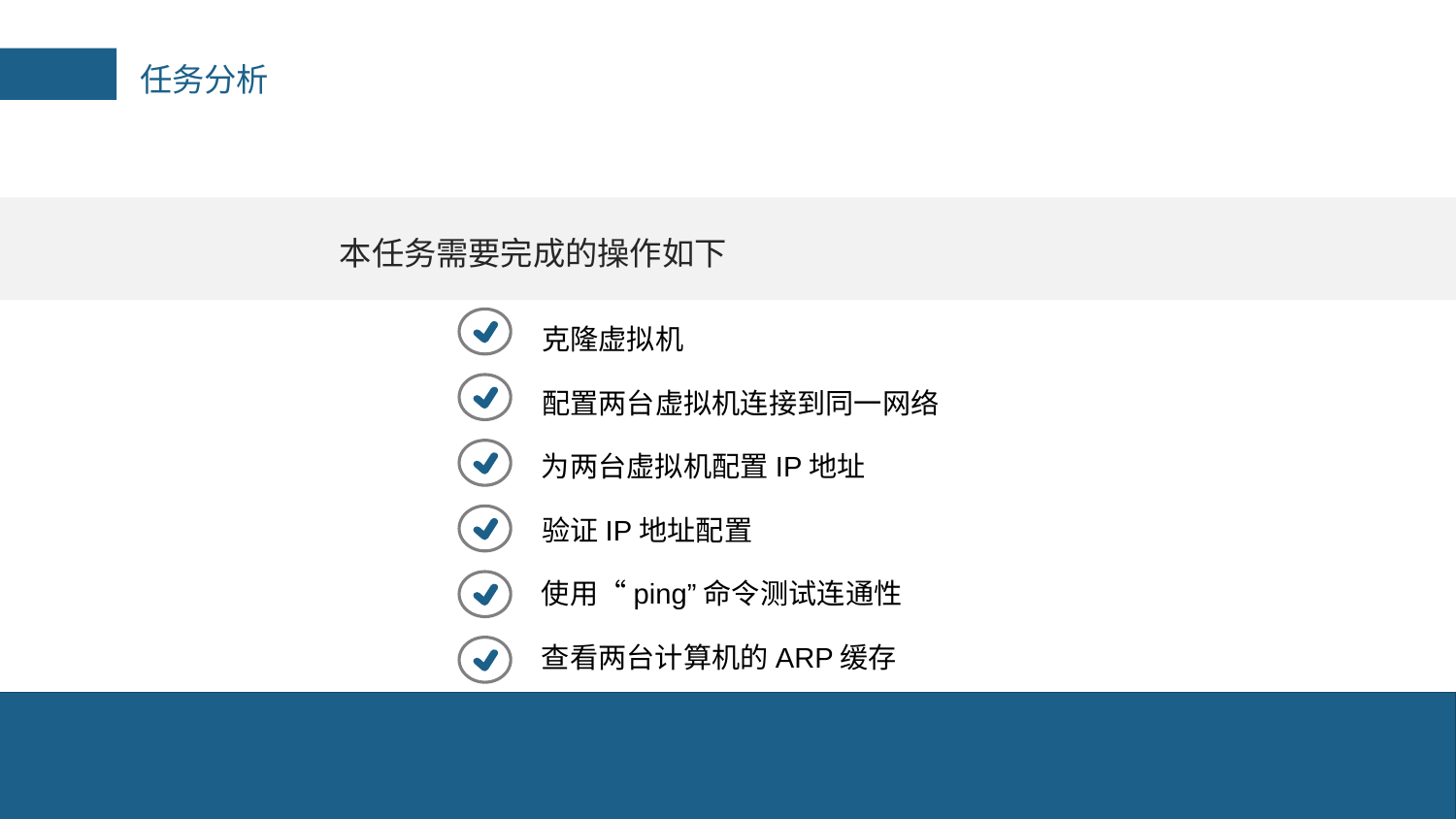

任务分析

本任务需要完成的操作如下

克隆虚拟机
配置两台虚拟机连接到同一网络

为两台虚拟机配置IP地址

验证IP地址配置

使用“ping”命令测试连通性

查看两台计算机的ARP缓存